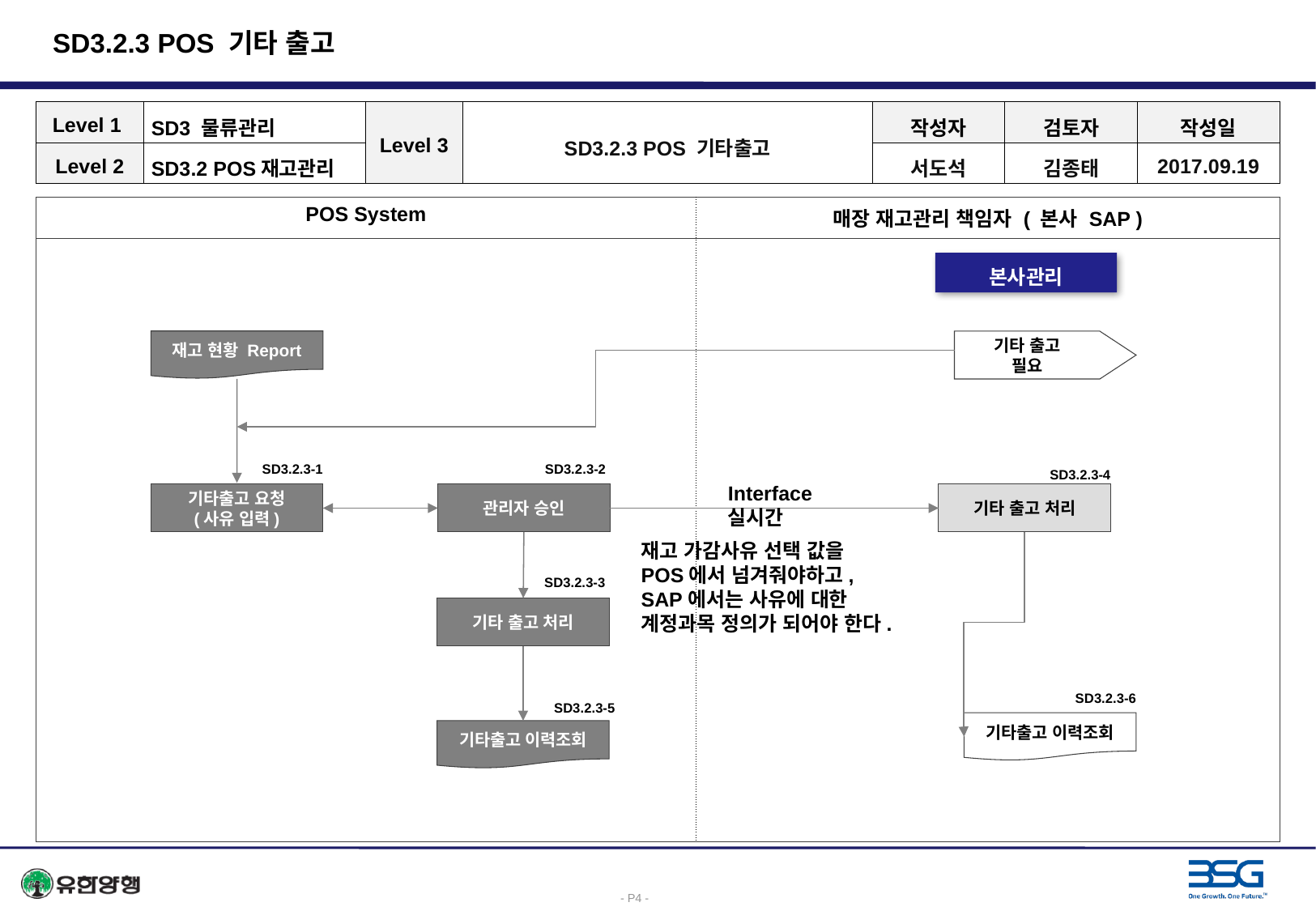

# SD3.2.3 POS 기타 출고
| Level 1 | SD3 물류관리 | Level 3 | SD3.2.3 POS 기타출고 | 작성자 | 검토자 | 작성일 |
| --- | --- | --- | --- | --- | --- | --- |
| Level 2 | SD3.2 POS재고관리 |  |  | 서도석 | 김종태 | 2017.09.19 |
| POS System | 매장 재고관리 책임자 ( 본사 SAP ) |
| --- | --- |
|  |  |
본사관리
기타 출고
필요
재고 현황 Report
SD3.2.3-2
SD3.2.3-1
SD3.2.3-4
Interface
실시간
기타출고 요청
(사유 입력)
기타 출고 처리
관리자 승인
재고 가감사유 선택 값을 POS에서 넘겨줘야하고,
SAP에서는 사유에 대한 계정과목 정의가 되어야 한다.
SD3.2.3-3
기타 출고 처리
SD3.2.3-6
SD3.2.3-5
기타출고 이력조회
기타출고 이력조회